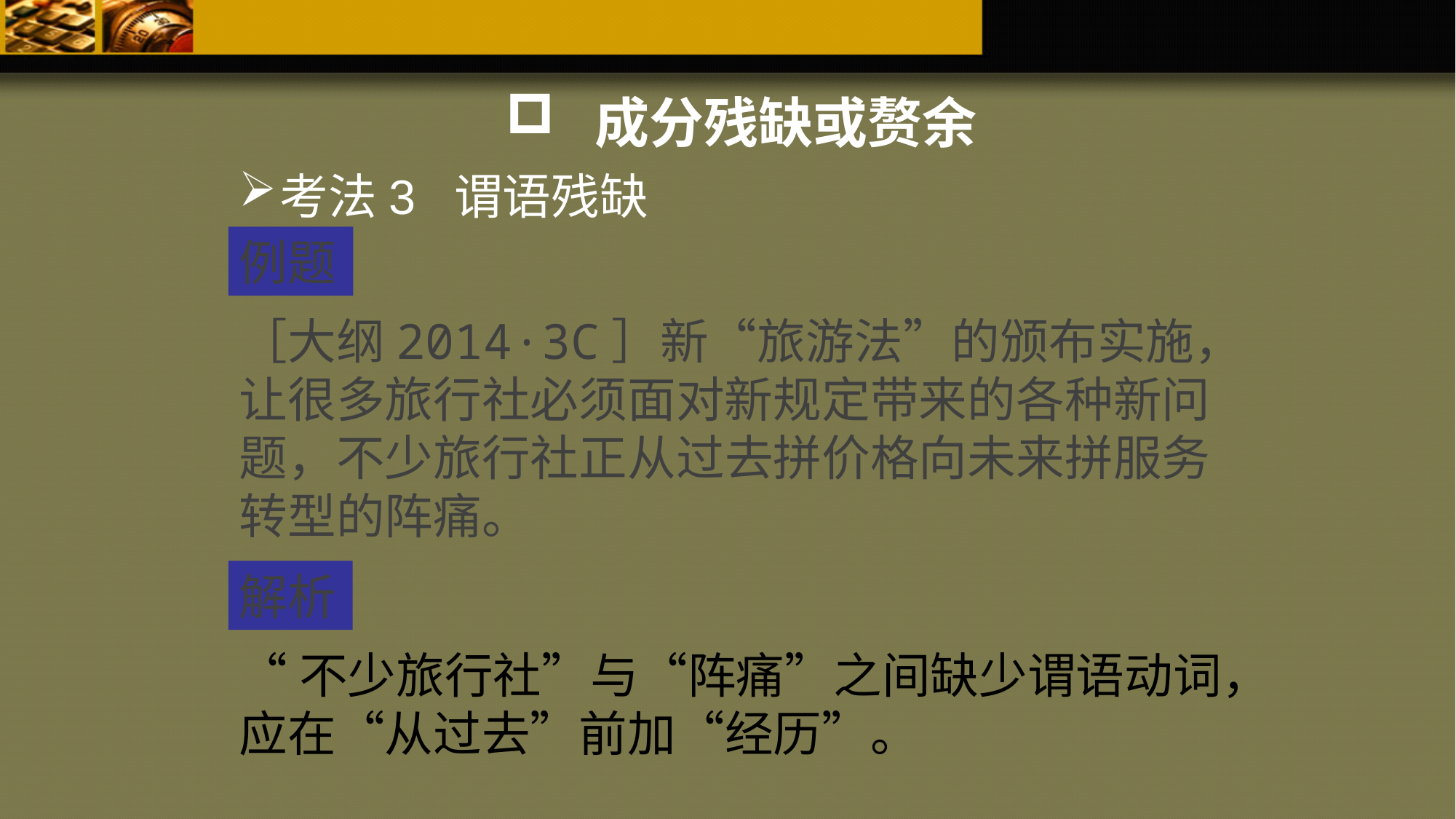

成分残缺或赘余
考法3  谓语残缺
例题
［大纲2014·3C］新“旅游法”的颁布实施，让很多旅行社必须面对新规定带来的各种新问题，不少旅行社正从过去拼价格向未来拼服务转型的阵痛。
解析
“不少旅行社”与“阵痛”之间缺少谓语动词，应在“从过去”前加“经历”。